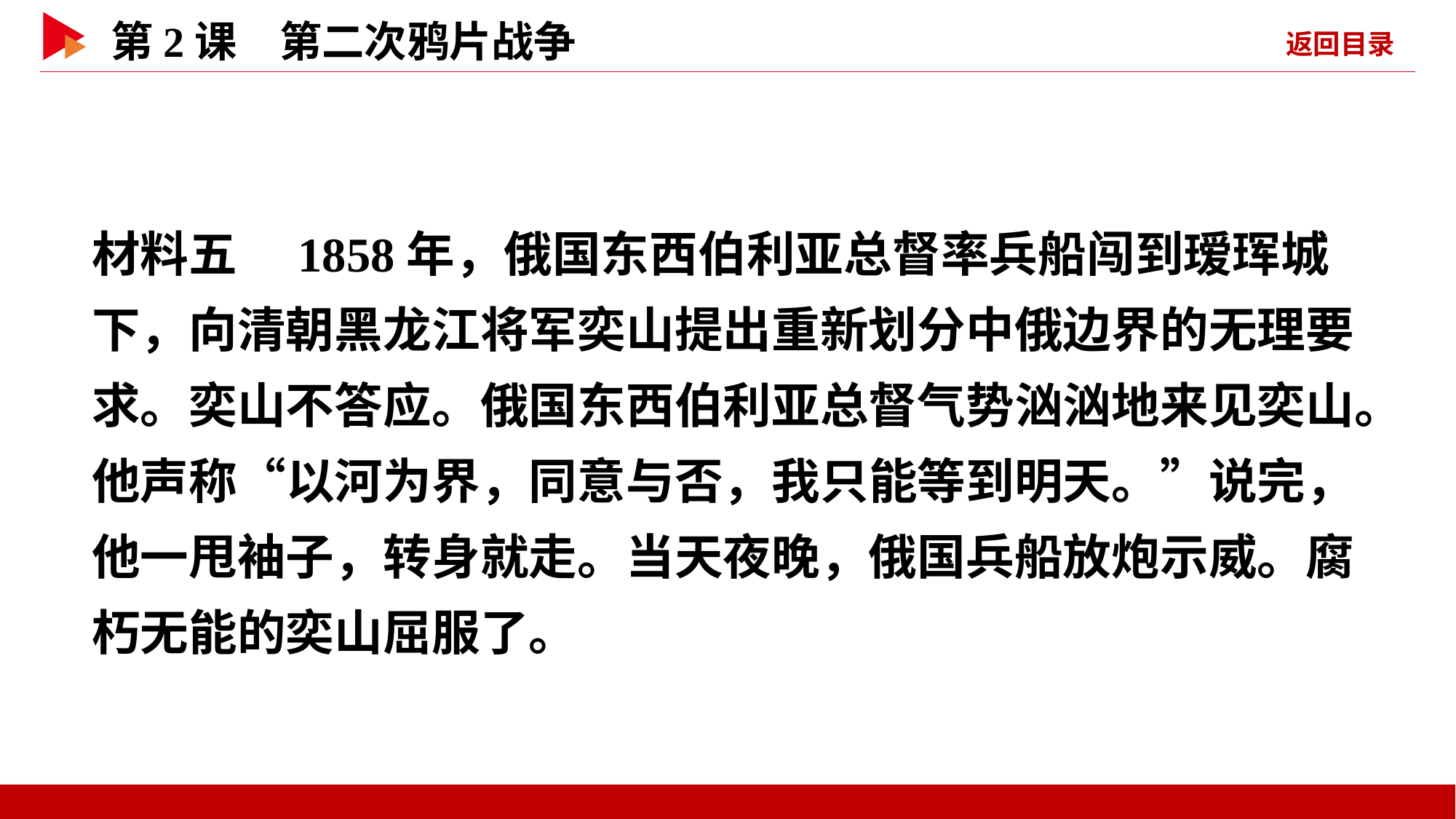

材料五　1858年，俄国东西伯利亚总督率兵船闯到瑷珲城下，向清朝黑龙江将军奕山提出重新划分中俄边界的无理要求。奕山不答应。俄国东西伯利亚总督气势汹汹地来见奕山。他声称“以河为界，同意与否，我只能等到明天。”说完，他一甩袖子，转身就走。当天夜晚，俄国兵船放炮示威。腐朽无能的奕山屈服了。